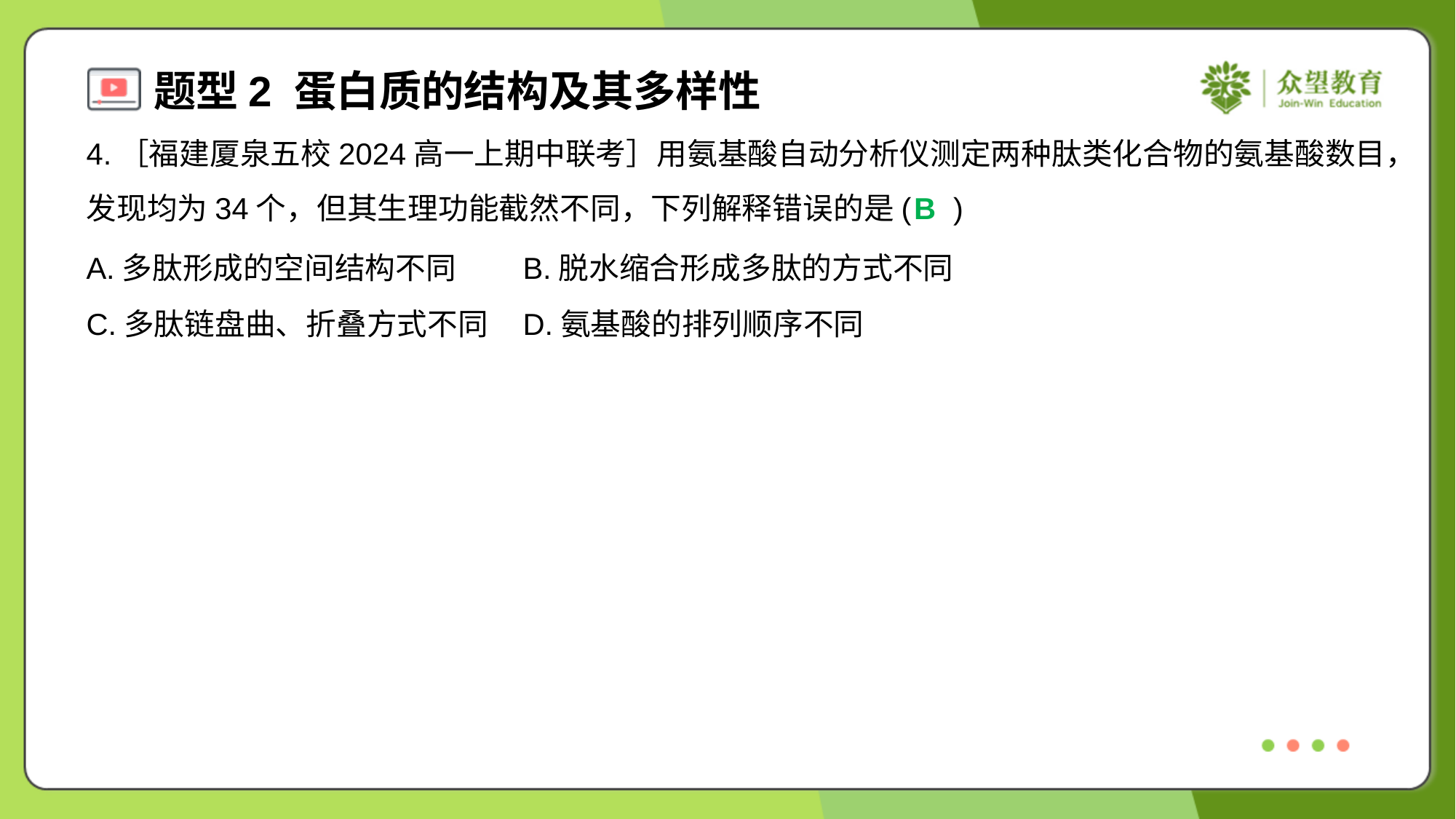

4.［福建厦泉五校2024高一上期中联考］用氨基酸自动分析仪测定两种肽类化合物的氨基酸数目，
发现均为34个，但其生理功能截然不同，下列解释错误的是(     )
B
A.多肽形成的空间结构不同	B.脱水缩合形成多肽的方式不同
C.多肽链盘曲、折叠方式不同	D.氨基酸的排列顺序不同